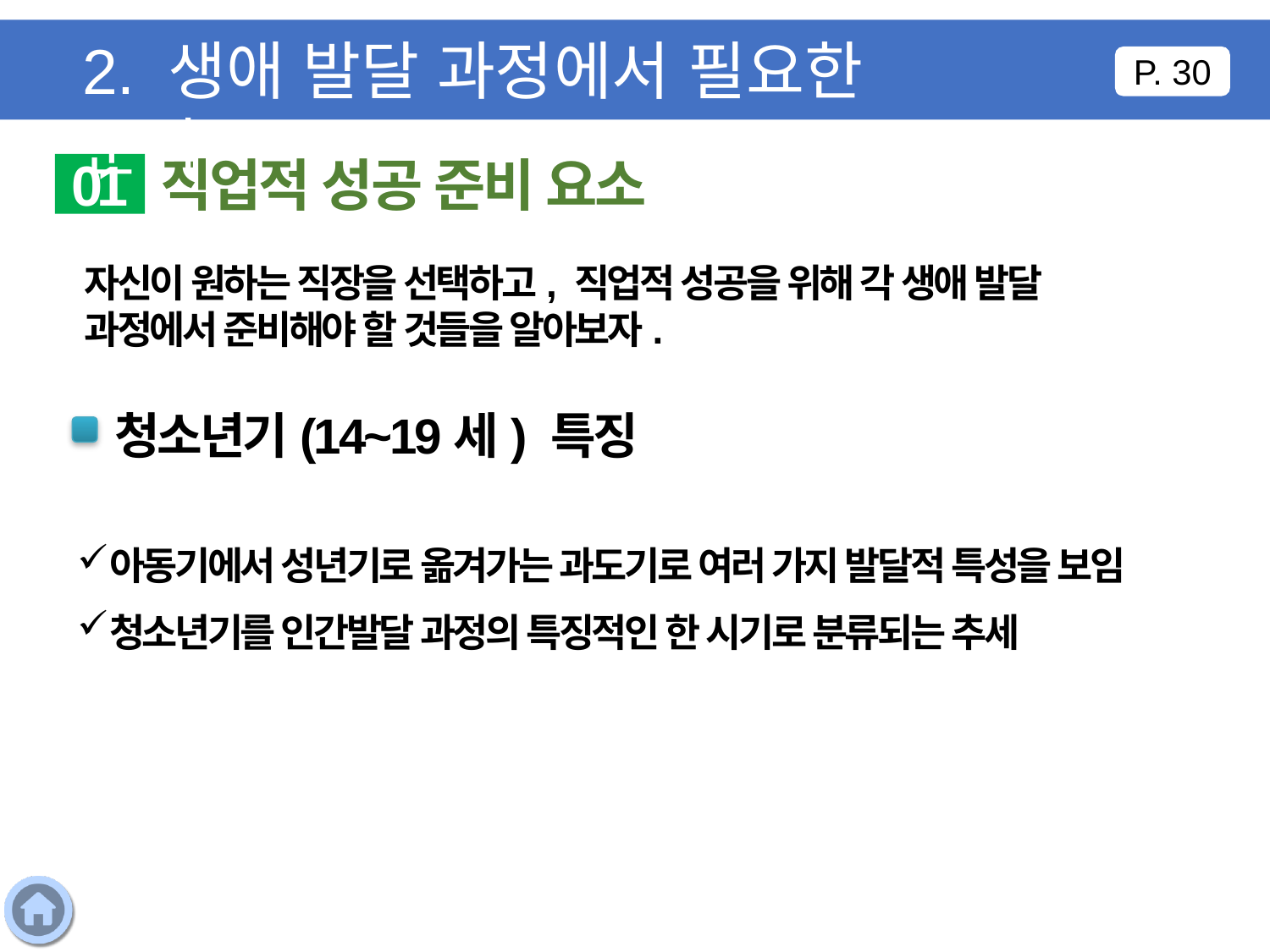

2. 생애 발달 과정에서 필요한 준비
P. 30
직업적 성공 준비 요소
01
자신이 원하는 직장을 선택하고, 직업적 성공을 위해 각 생애 발달 과정에서 준비해야 할 것들을 알아보자.
청소년기(14~19세) 특징

아동기에서 성년기로 옮겨가는 과도기로 여러 가지 발달적 특성을 보임
청소년기를 인간발달 과정의 특징적인 한 시기로 분류되는 추세